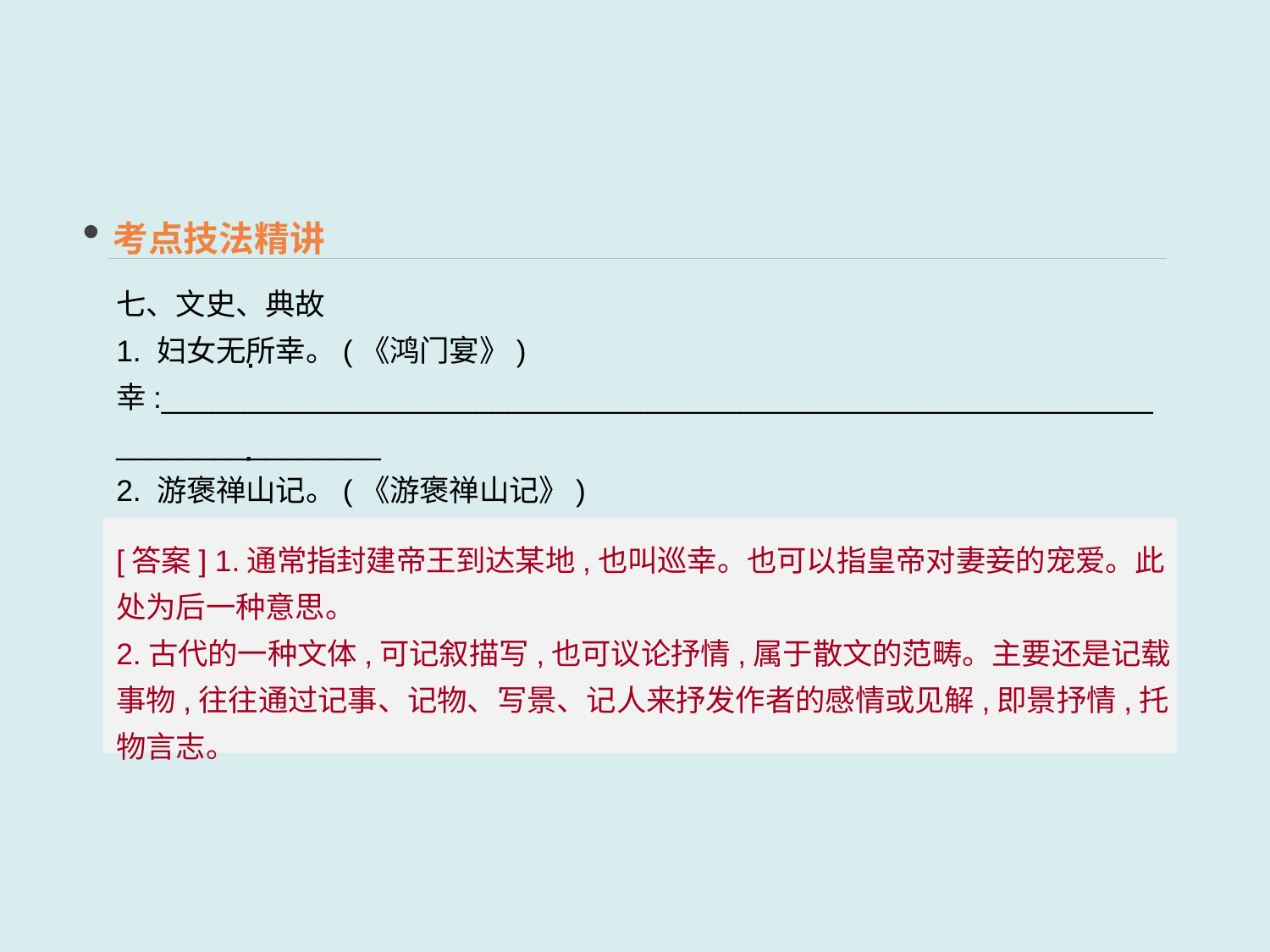

考点技法精讲

七、文史、典故
1. 妇女无所幸。(《鸿门宴》)
幸:____________________________________________________________________________
2. 游褒禅山记。(《游褒禅山记》)
记:____________________________________________________________________________
 ·
 ·

[答案] 1.通常指封建帝王到达某地,也叫巡幸。也可以指皇帝对妻妾的宠爱。此处为后一种意思。
2.古代的一种文体,可记叙描写,也可议论抒情,属于散文的范畴。主要还是记载事物,往往通过记事、记物、写景、记人来抒发作者的感情或见解,即景抒情,托物言志。